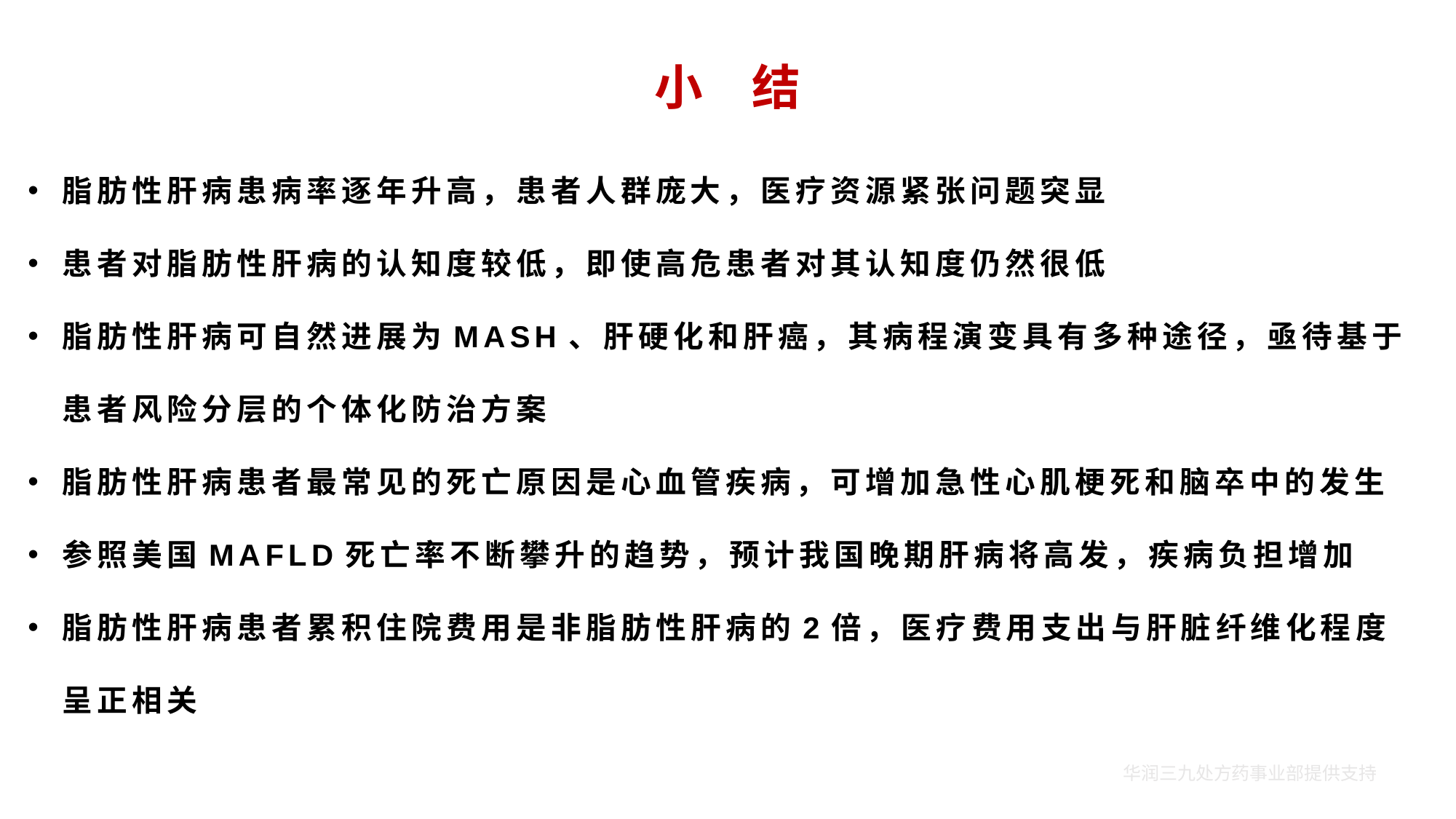

小  结
脂肪性肝病患病率逐年升高，患者人群庞大，医疗资源紧张问题突显
患者对脂肪性肝病的认知度较低，即使高危患者对其认知度仍然很低
脂肪性肝病可自然进展为MASH、肝硬化和肝癌，其病程演变具有多种途径，亟待基于患者风险分层的个体化防治方案
脂肪性肝病患者最常见的死亡原因是心血管疾病，可增加急性心肌梗死和脑卒中的发生
参照美国MAFLD死亡率不断攀升的趋势，预计我国晚期肝病将高发，疾病负担增加
脂肪性肝病患者累积住院费用是非脂肪性肝病的2倍，医疗费用支出与肝脏纤维化程度呈正相关